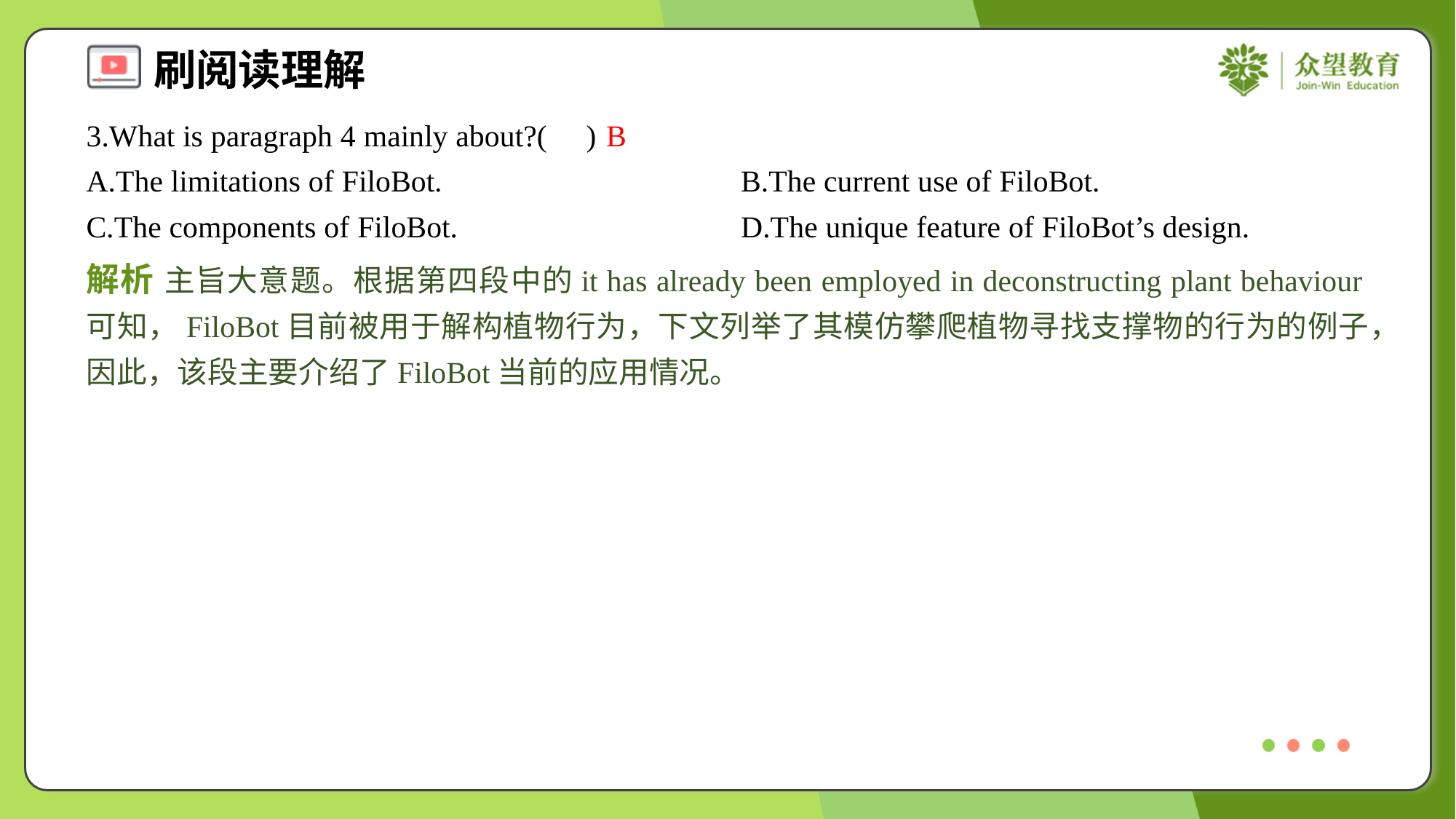

3.What is paragraph 4 mainly about?(     )
B
A.The limitations of FiloBot.	B.The current use of FiloBot.
C.The components of FiloBot.	D.The unique feature of FiloBot’s design.
解析 主旨大意题。根据第四段中的it has already been employed in deconstructing plant behaviour可知，FiloBot目前被用于解构植物行为，下文列举了其模仿攀爬植物寻找支撑物的行为的例子，因此，该段主要介绍了FiloBot当前的应用情况。